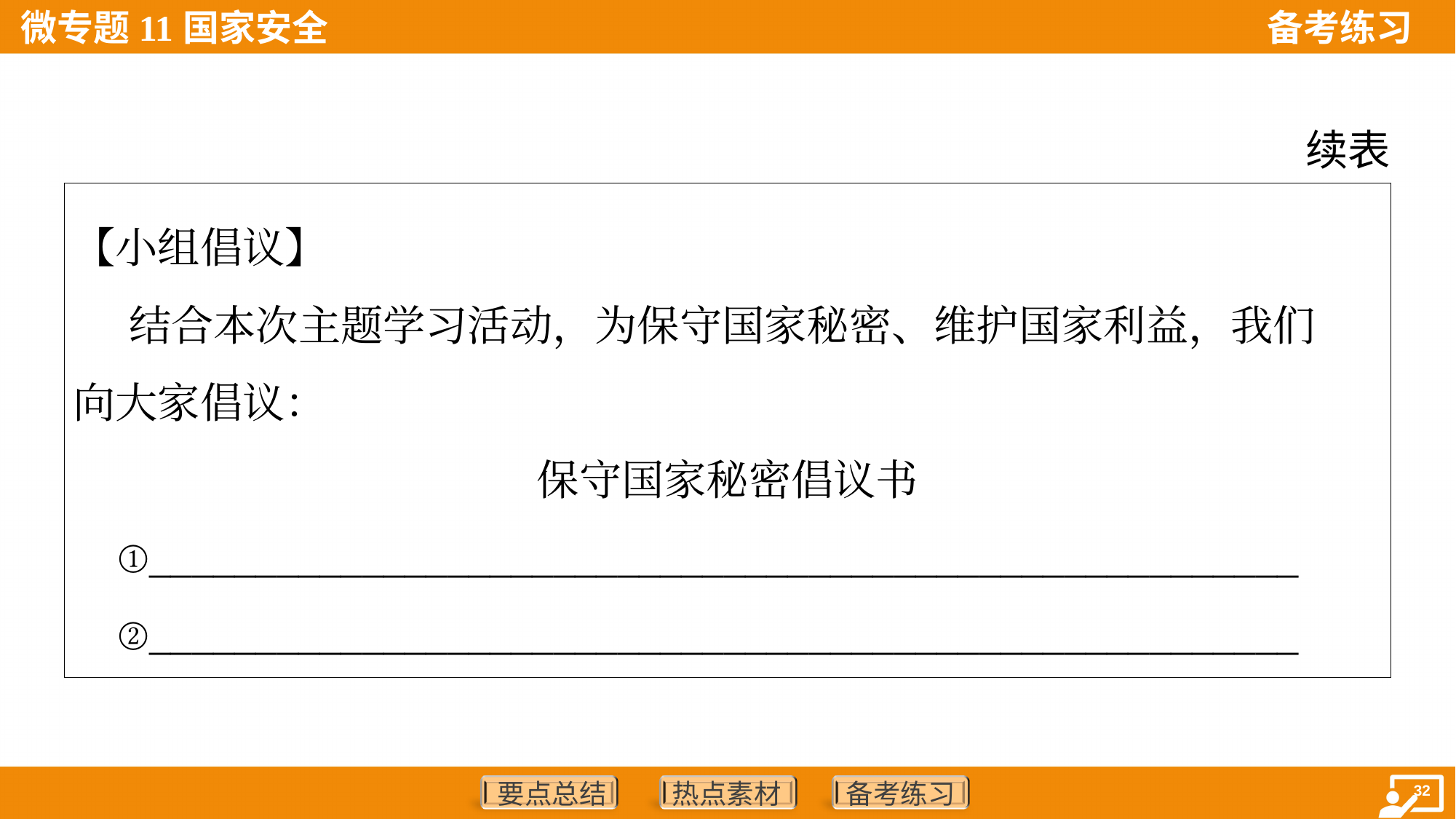

续表
| 【小组倡议】 结合本次主题学习活动，为保守国家秘密、维护国家利益，我们 向大家倡议： 保守国家秘密倡议书 ①\_\_\_\_\_\_\_\_\_\_\_\_\_\_\_\_\_\_\_\_\_\_\_\_\_\_\_\_\_\_\_\_\_\_\_\_\_\_\_\_\_\_\_\_\_\_\_\_\_\_\_\_\_\_ ②\_\_\_\_\_\_\_\_\_\_\_\_\_\_\_\_\_\_\_\_\_\_\_\_\_\_\_\_\_\_\_\_\_\_\_\_\_\_\_\_\_\_\_\_\_\_\_\_\_\_\_\_\_\_ |  |  |
| --- | --- | --- |